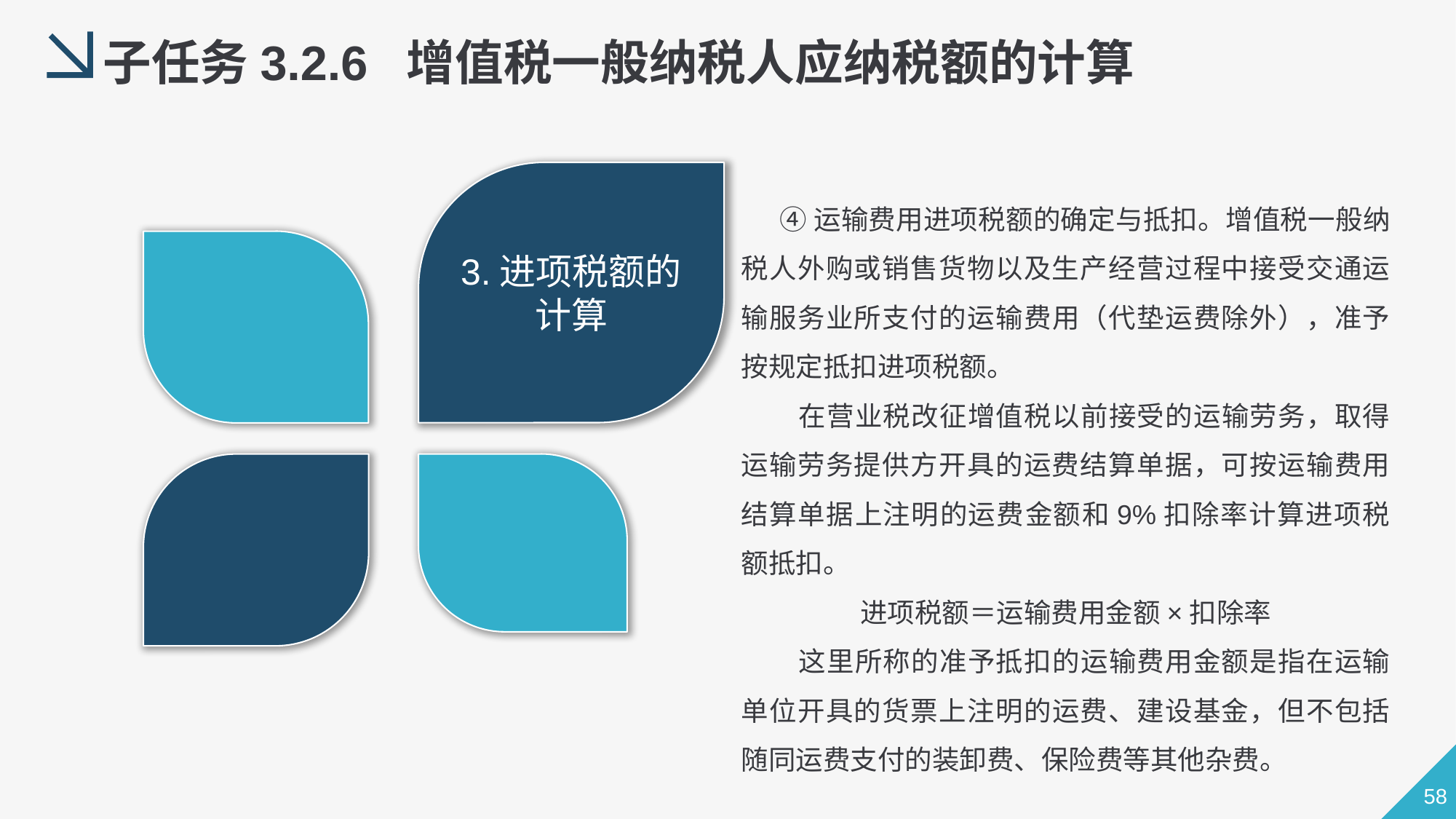

子任务3.2.6  增值税一般纳税人应纳税额的计算

3.进项税额的计算
      ④运输费用进项税额的确定与抵扣。增值税一般纳税人外购或销售货物以及生产经营过程中接受交通运输服务业所支付的运输费用（代垫运费除外），准予按规定抵扣进项税额。
       在营业税改征增值税以前接受的运输劳务，取得运输劳务提供方开具的运费结算单据，可按运输费用结算单据上注明的运费金额和9%扣除率计算进项税额抵扣。
进项税额＝运输费用金额×扣除率
       这里所称的准予抵扣的运输费用金额是指在运输单位开具的货票上注明的运费、建设基金，但不包括随同运费支付的装卸费、保险费等其他杂费。